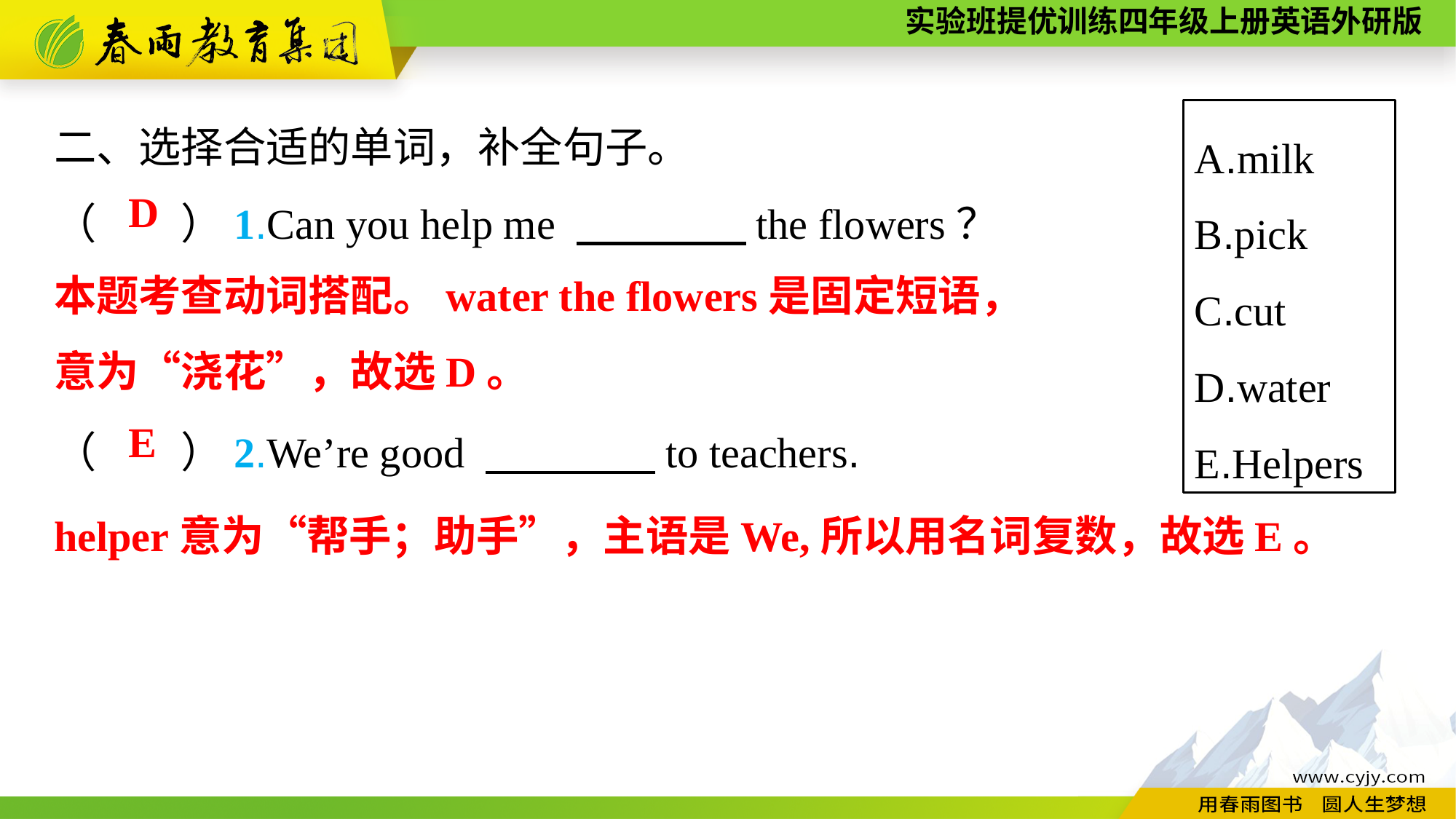

二、选择合适的单词，补全句子。
（　　）1.Can you help me 　　　　the flowers？

（　　）2.We’re good 　　　　to teachers.

A.milk
B.pick
C.cut
D.water
E.Helpers
D
本题考查动词搭配。water the flowers是固定短语，
意为“浇花”，故选D。
E
helper意为“帮手；助手”，主语是We,所以用名词复数，故选E。